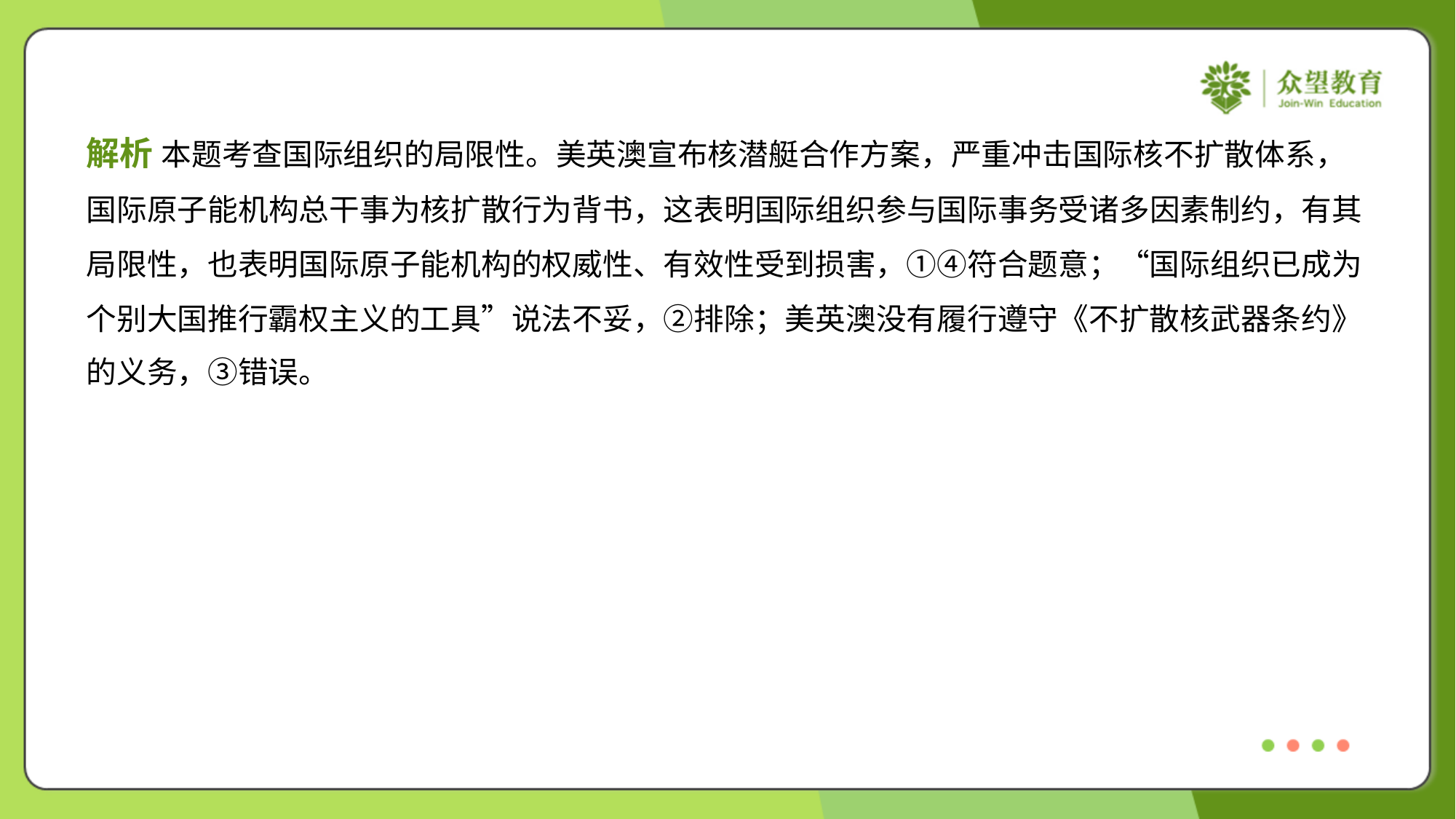

解析 本题考查国际组织的局限性。美英澳宣布核潜艇合作方案，严重冲击国际核不扩散体系，
国际原子能机构总干事为核扩散行为背书，这表明国际组织参与国际事务受诸多因素制约，有其
局限性，也表明国际原子能机构的权威性、有效性受到损害，①④符合题意；“国际组织已成为
个别大国推行霸权主义的工具”说法不妥，②排除；美英澳没有履行遵守《不扩散核武器条约》
的义务，③错误。